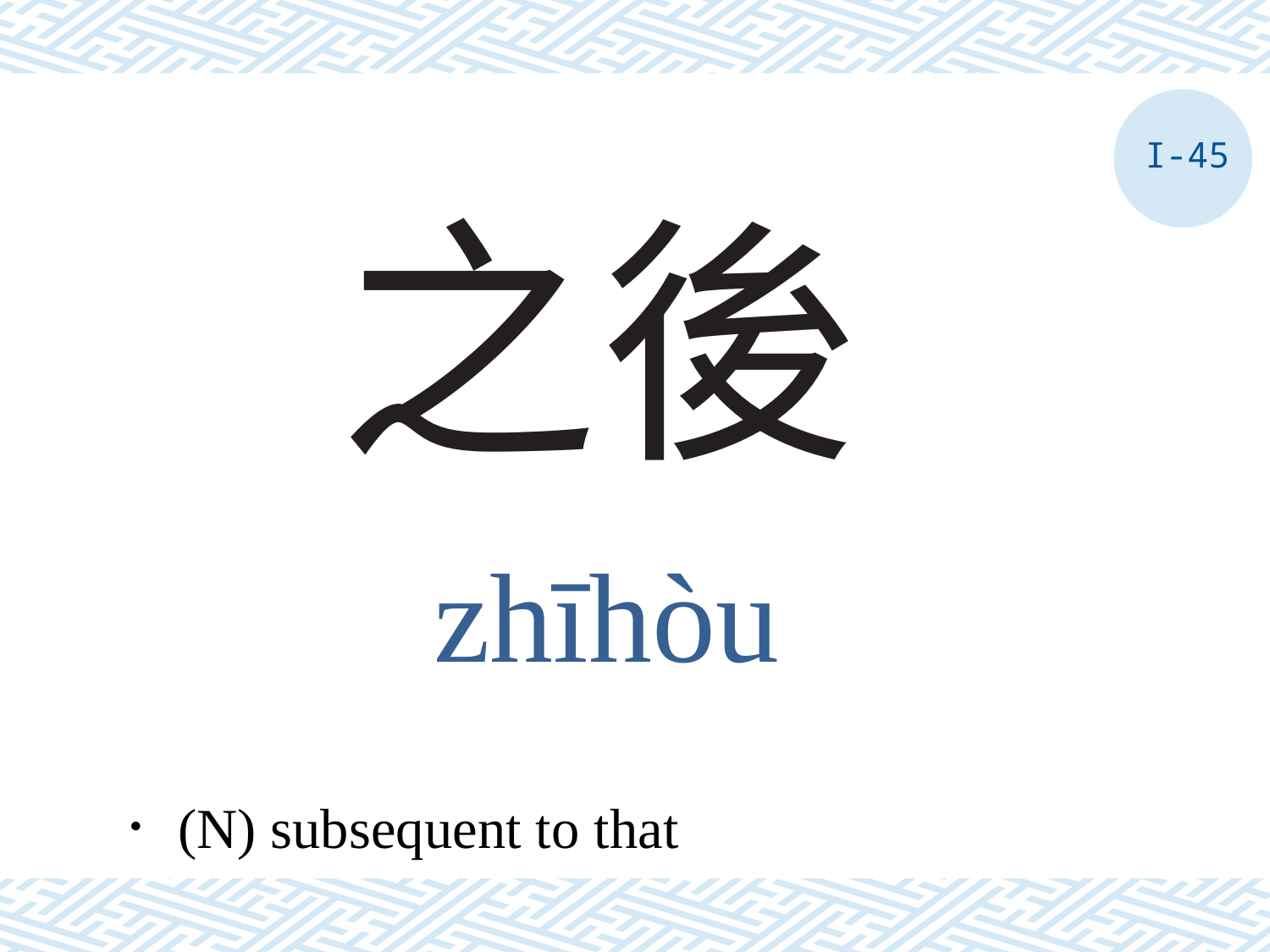

I-45

# 之後
zhīhòu
．(N) subsequent to that